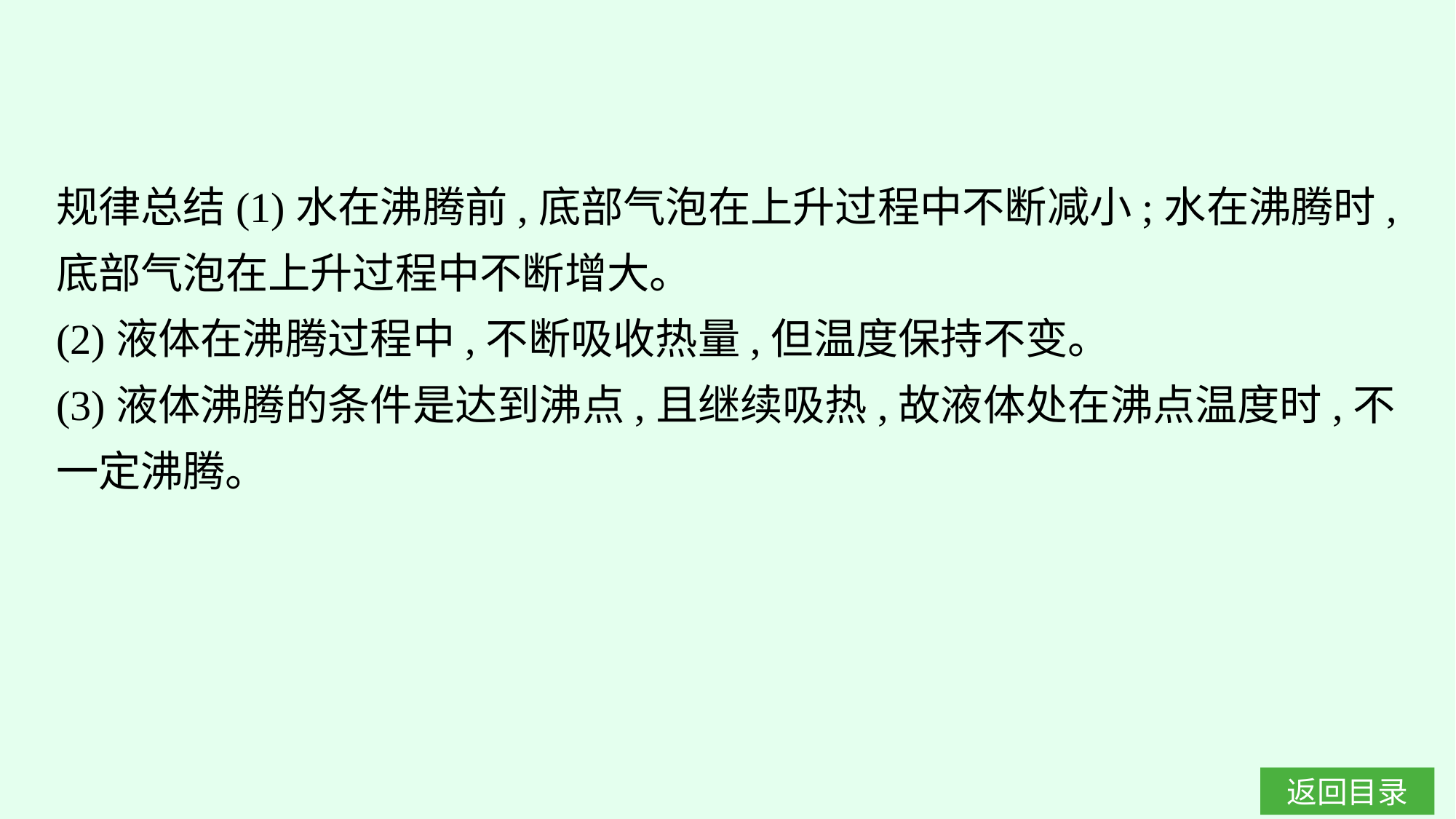

规律总结(1)水在沸腾前,底部气泡在上升过程中不断减小;水在沸腾时,底部气泡在上升过程中不断增大。
(2)液体在沸腾过程中,不断吸收热量,但温度保持不变。
(3)液体沸腾的条件是达到沸点,且继续吸热,故液体处在沸点温度时,不一定沸腾。